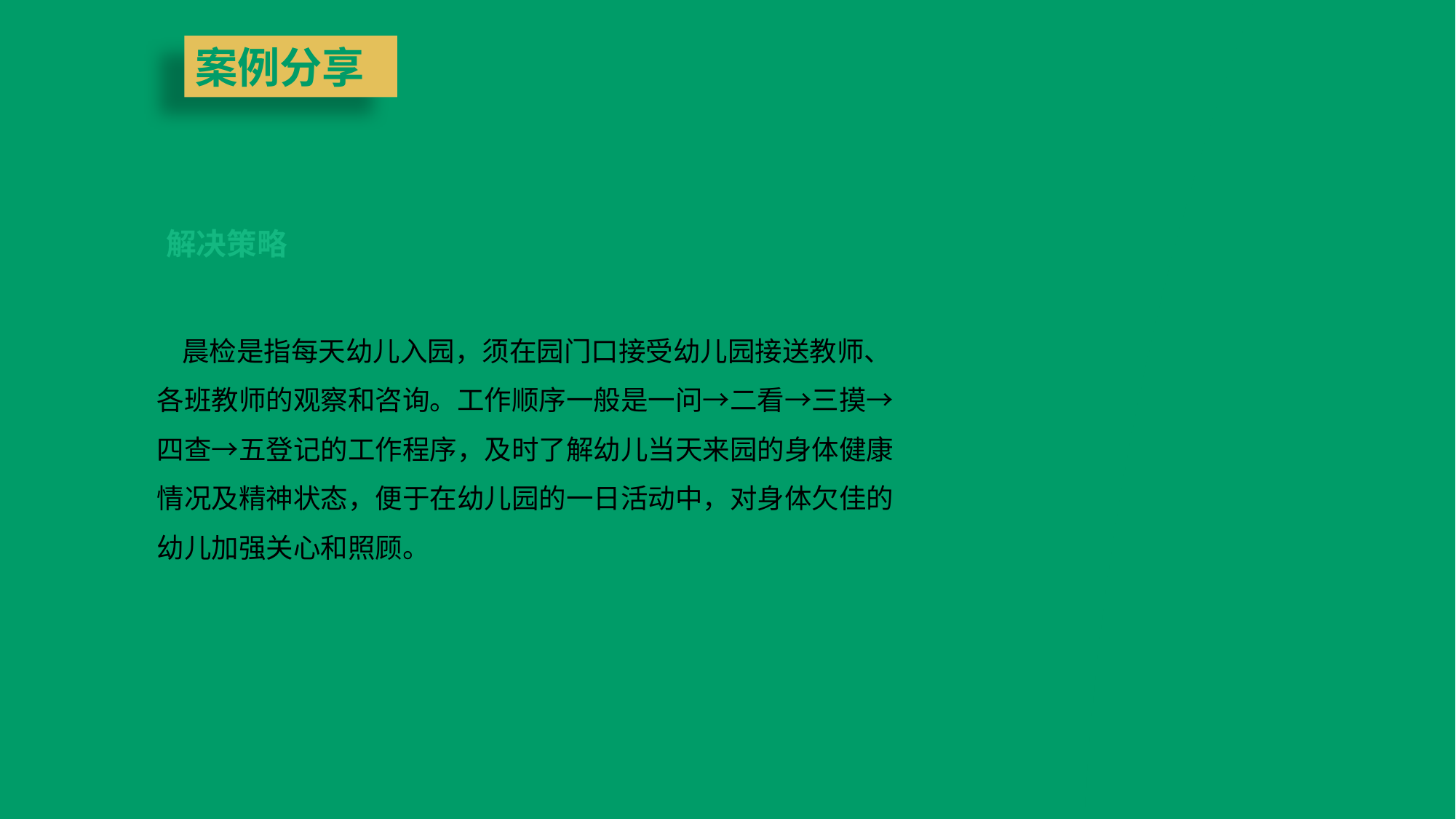

案例分享
解决策略

   晨检是指每天幼儿入园，须在园门口接受幼儿园接送教师、各班教师的观察和咨询。工作顺序一般是一问→二看→三摸→四查→五登记的工作程序，及时了解幼儿当天来园的身体健康情况及精神状态，便于在幼儿园的一日活动中，对身体欠佳的幼儿加强关心和照顾。

INDUCTION TRAINING